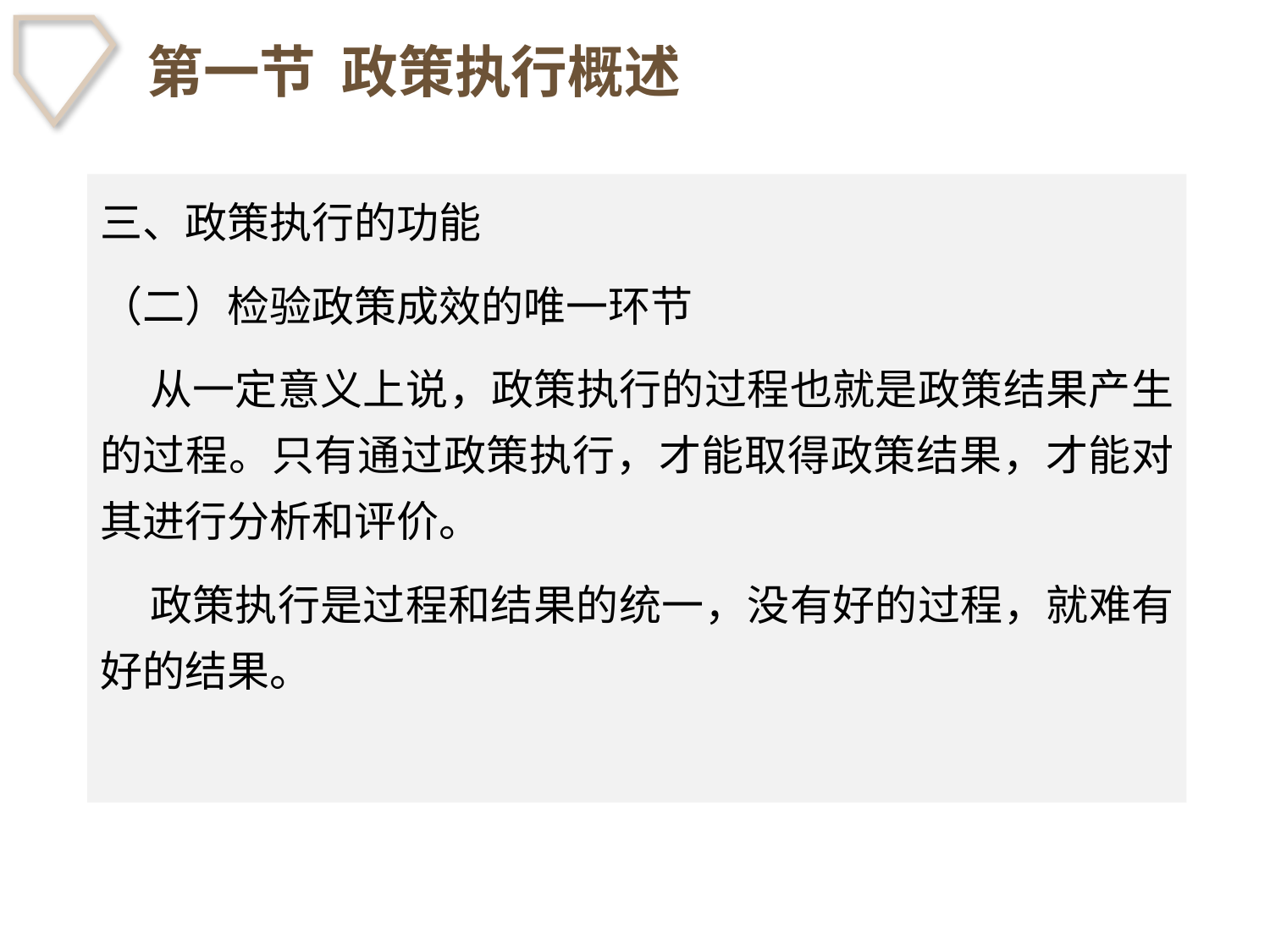

# 第一节  政策执行概述
三、政策执行的功能
（二）检验政策成效的唯一环节
    从一定意义上说，政策执行的过程也就是政策结果产生的过程。只有通过政策执行，才能取得政策结果，才能对其进行分析和评价。
    政策执行是过程和结果的统一，没有好的过程，就难有好的结果。